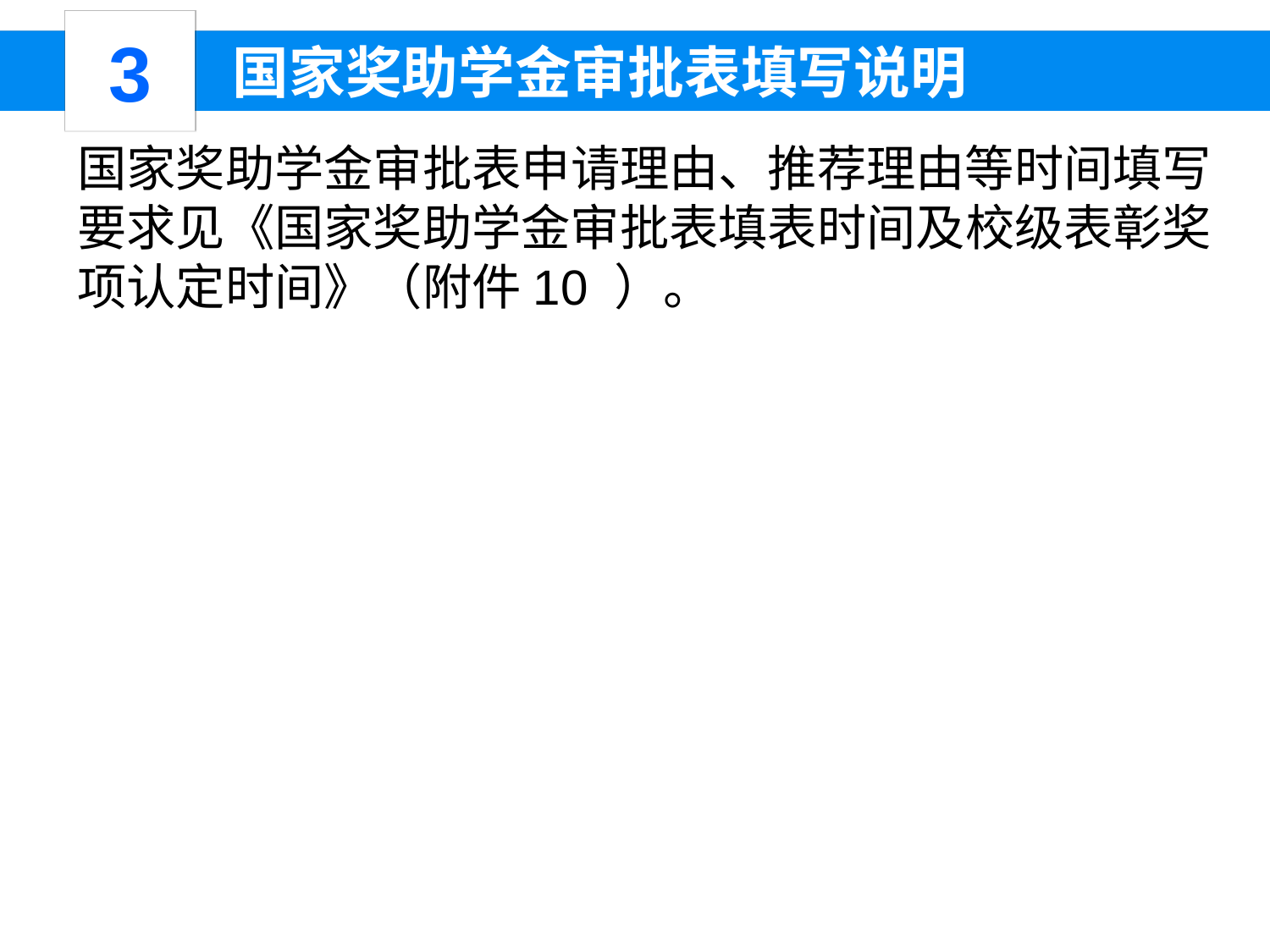

3

                国家奖助学金审批表填写说明
国家奖助学金审批表申请理由、推荐理由等时间填写要求见《国家奖助学金审批表填表时间及校级表彰奖项认定时间》（附件10 ）。